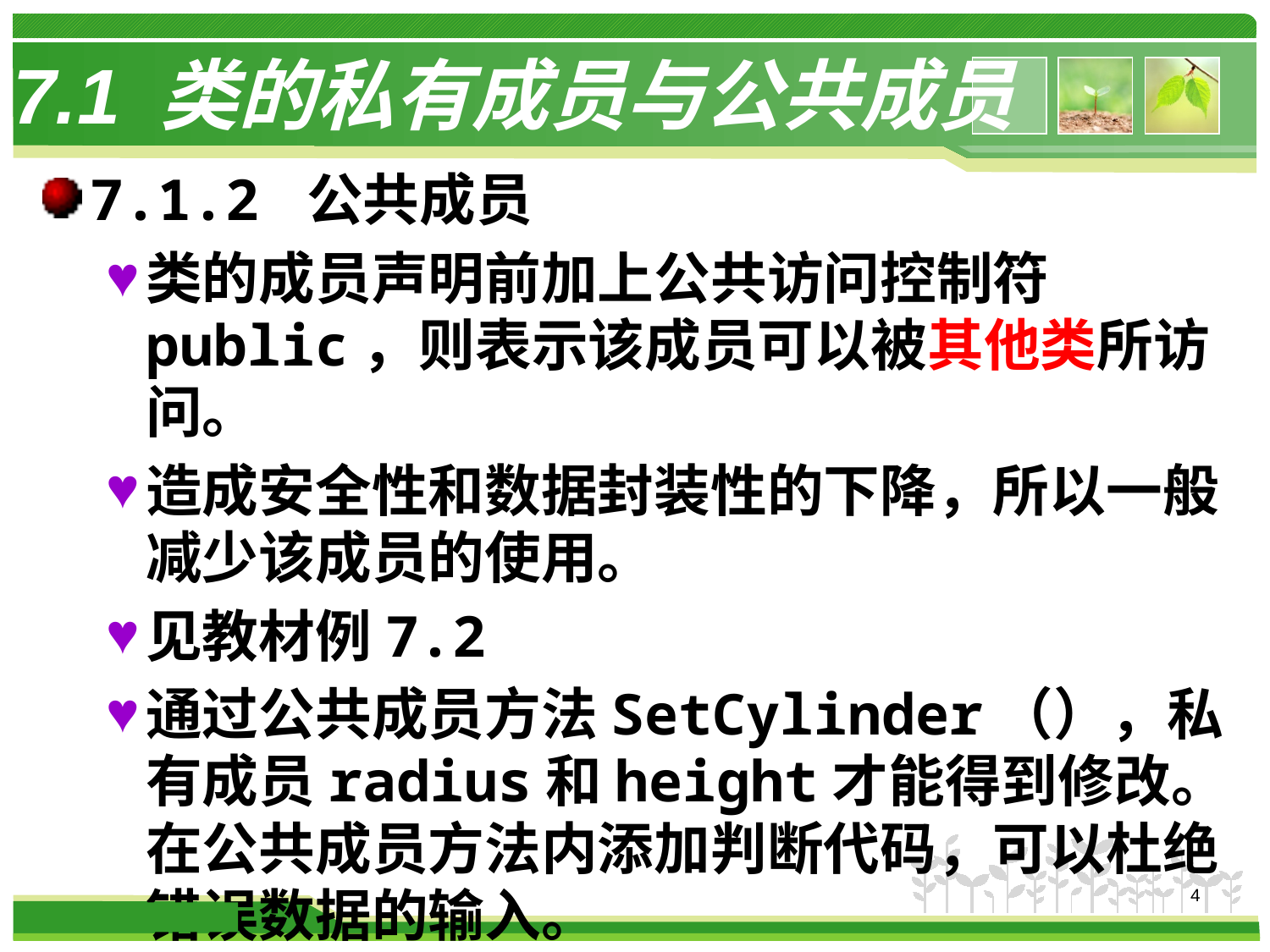

# 7.1 类的私有成员与公共成员
7.1.2 公共成员
类的成员声明前加上公共访问控制符public，则表示该成员可以被其他类所访问。
造成安全性和数据封装性的下降，所以一般减少该成员的使用。
见教材例7.2
通过公共成员方法SetCylinder（），私有成员radius和height才能得到修改。在公共成员方法内添加判断代码，可以杜绝错误数据的输入。

4